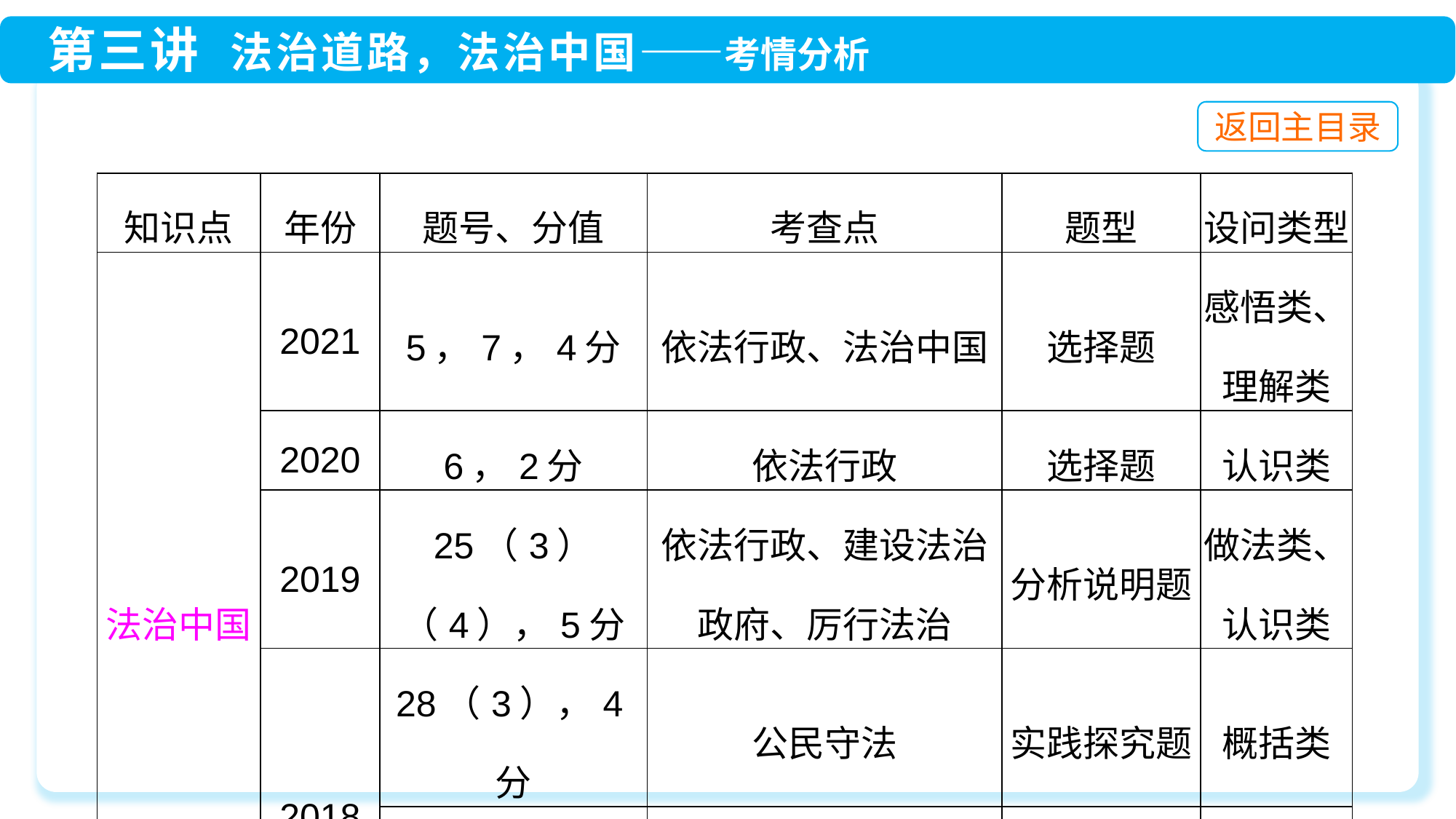

| 知识点 | 年份 | 题号、分值 | 考查点 | 题型 | 设问类型 |
| --- | --- | --- | --- | --- | --- |
| 法治中国 | 2021 | 5，7，4分 | 依法行政、法治中国 | 选择题 | 感悟类、理解类 |
|  | 2020 | 6，2分 | 依法行政 | 选择题 | 认识类 |
|  | 2019 | 25（3）（4），5分 | 依法行政、建设法治 政府、厉行法治 | 分析说明题 | 做法类、认识类 |
|  | 2018 | 28（3），4分 | 公民守法 | 实践探究题 | 概括类 |
|  |  | 25（2）（3），5分 | 公民守法 | 分析说明题 | 观点类 |